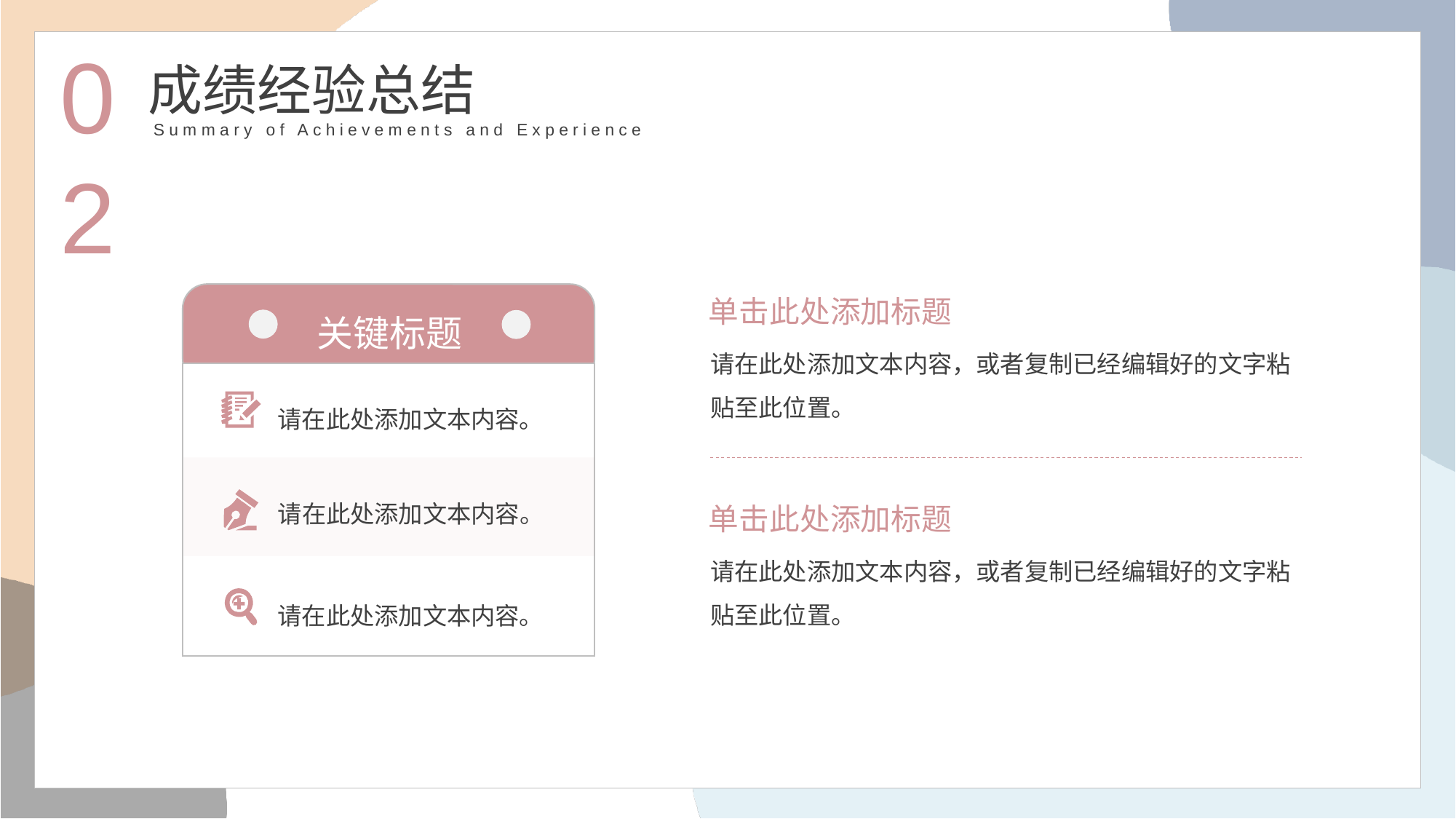

02
成绩经验总结
Summary of Achievements and Experience
单击此处添加标题
请在此处添加文本内容，或者复制已经编辑好的文字粘贴至此位置。

关键标题
请在此处添加文本内容。

请在此处添加文本内容。

请在此处添加文本内容。

单击此处添加标题
请在此处添加文本内容，或者复制已经编辑好的文字粘贴至此位置。